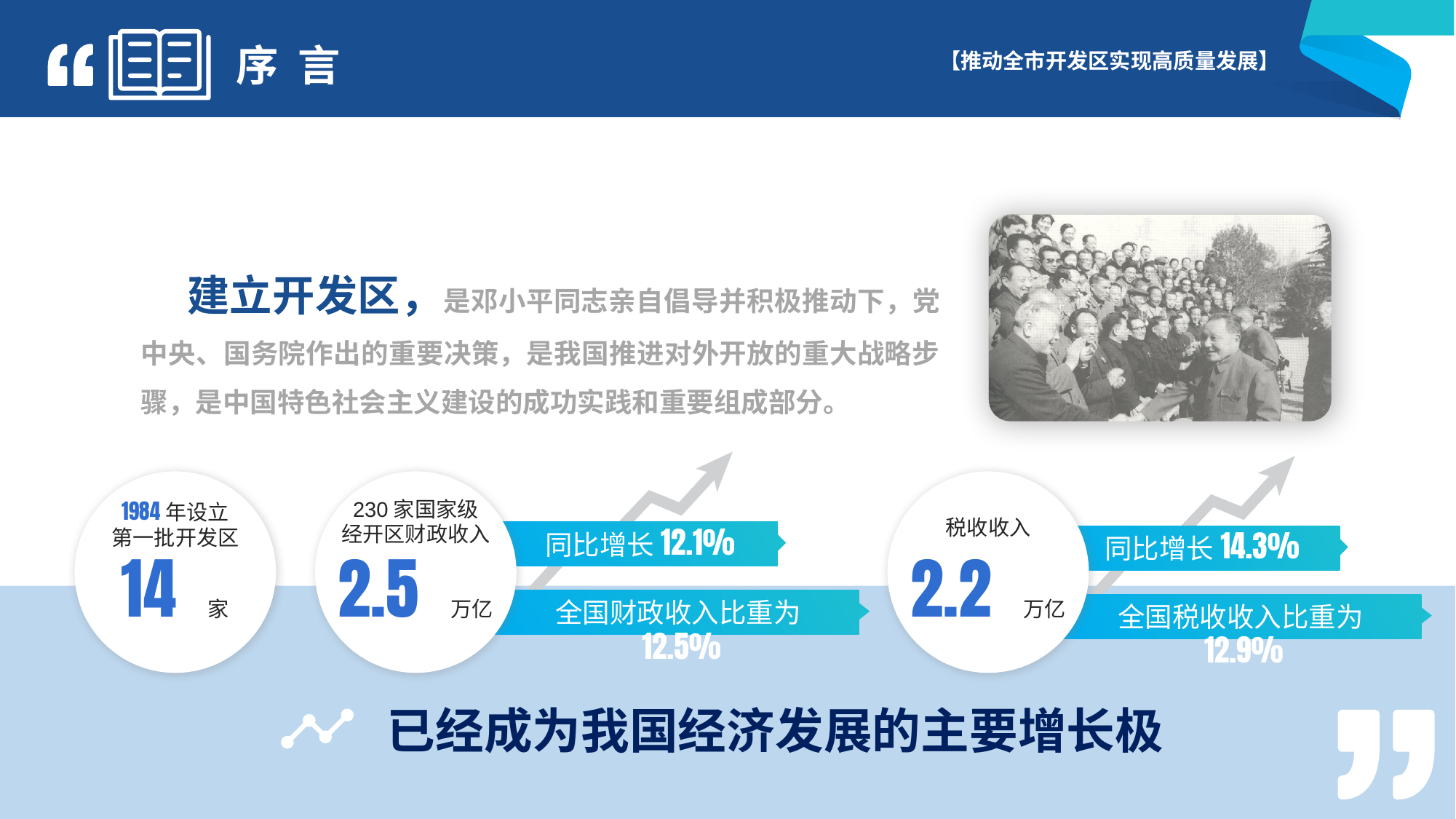

序  言

      建立开发区，是邓小平同志亲自倡导并积极推动下，党中央、国务院作出的重要决策，是我国推进对外开放的重大战略步骤，是中国特色社会主义建设的成功实践和重要组成部分。

1984年设立
第一批开发区
14 家

230家国家级
经开区财政收入
2.5 万亿

税收收入
2.2 万亿
同比增长12.1%

同比增长14.3%

全国财政收入比重为12.5%

全国税收收入比重为12.9%
已经成为我国经济发展的主要增长极